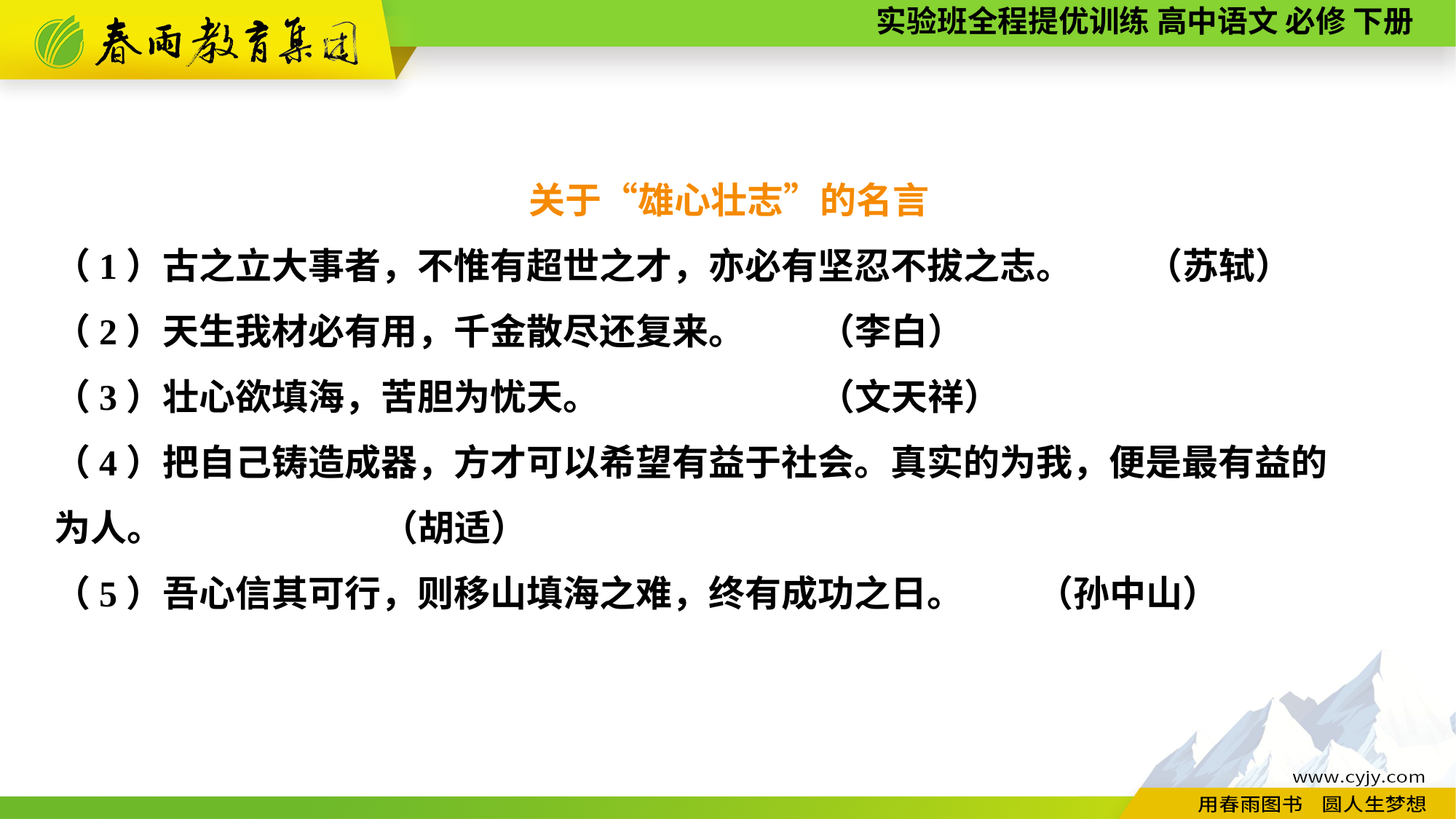

关于“雄心壮志”的名言
（1）古之立大事者，不惟有超世之才，亦必有坚忍不拔之志。	（苏轼）
（2）天生我材必有用，千金散尽还复来。 	（李白）
（3）壮心欲填海，苦胆为忧天。 		（文天祥）
（4）把自己铸造成器，方才可以希望有益于社会。真实的为我，便是最有益的
为人。		（胡适）
（5）吾心信其可行，则移山填海之难，终有成功之日。	（孙中山）